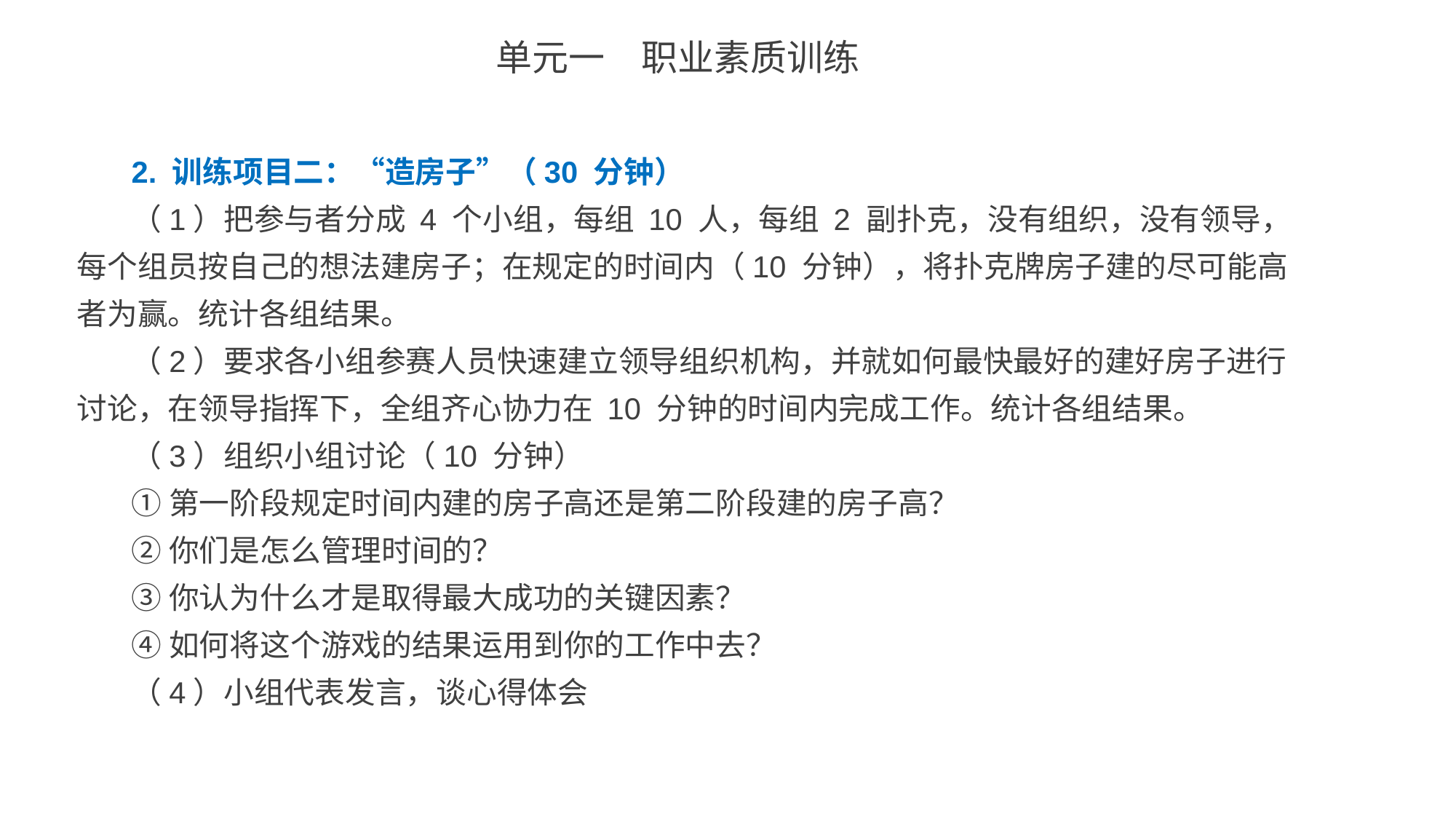

单元一　职业素质训练
2. 训练项目二：“造房子”（30 分钟）
（1）把参与者分成 4 个小组，每组 10 人，每组 2 副扑克，没有组织，没有领导，每个组员按自己的想法建房子；在规定的时间内（10 分钟），将扑克牌房子建的尽可能高者为赢。统计各组结果。
（2）要求各小组参赛人员快速建立领导组织机构，并就如何最快最好的建好房子进行讨论，在领导指挥下，全组齐心协力在 10 分钟的时间内完成工作。统计各组结果。
（3）组织小组讨论（10 分钟）
①第一阶段规定时间内建的房子高还是第二阶段建的房子高？
②你们是怎么管理时间的？
③你认为什么才是取得最大成功的关键因素？
④如何将这个游戏的结果运用到你的工作中去？
（4）小组代表发言，谈心得体会